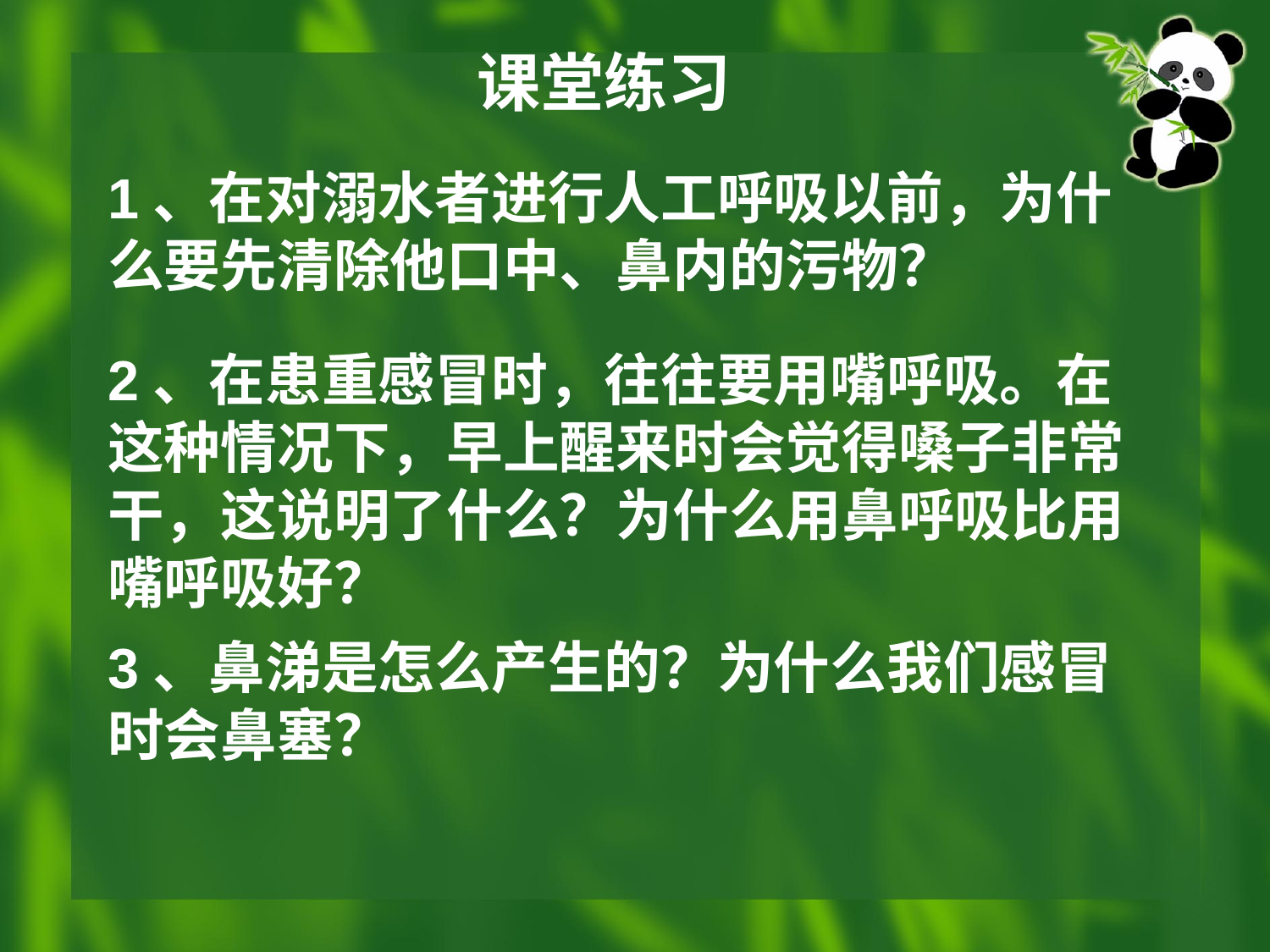

课堂练习
1、在对溺水者进行人工呼吸以前，为什么要先清除他口中、鼻内的污物？
2、在患重感冒时，往往要用嘴呼吸。在这种情况下，早上醒来时会觉得嗓子非常干，这说明了什么？为什么用鼻呼吸比用嘴呼吸好？
3、鼻涕是怎么产生的？为什么我们感冒时会鼻塞？